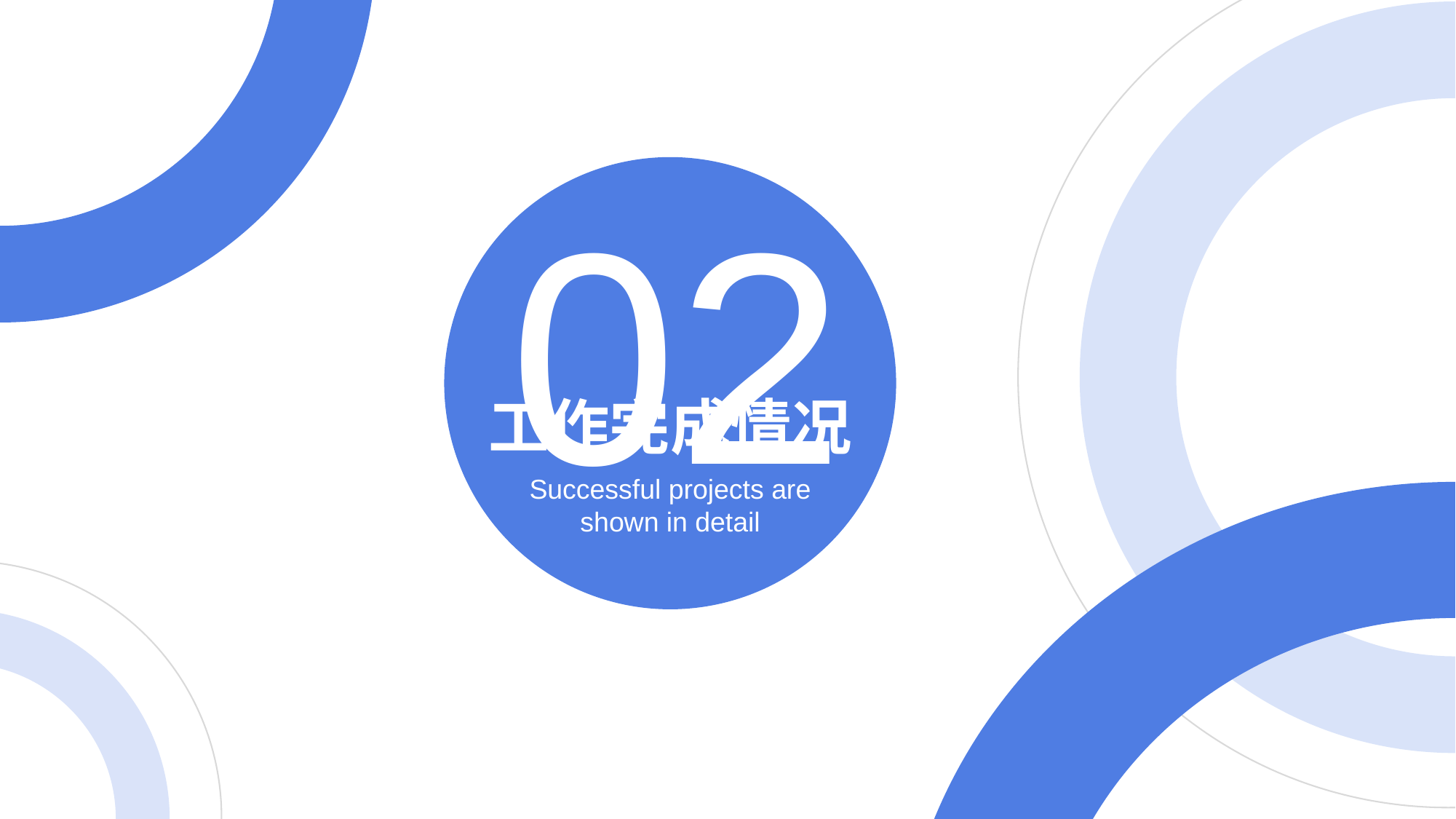

02

工作完成情况
Successful projects are shown in detail